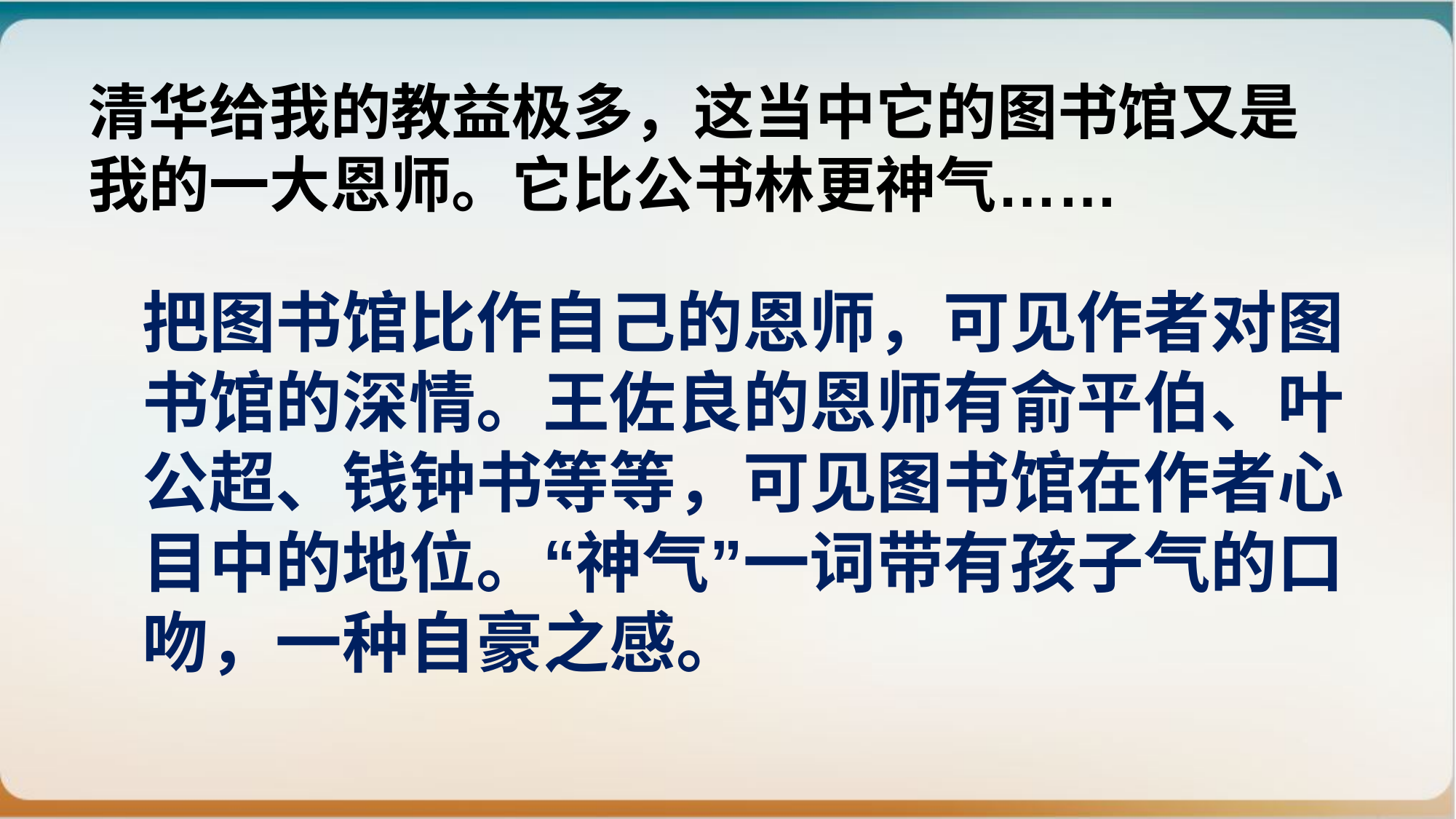

清华给我的教益极多，这当中它的图书馆又是我的一大恩师。它比公书林更神气……
把图书馆比作自己的恩师，可见作者对图书馆的深情。王佐良的恩师有俞平伯、叶公超、钱钟书等等，可见图书馆在作者心目中的地位。“神气”一词带有孩子气的口吻，一种自豪之感。